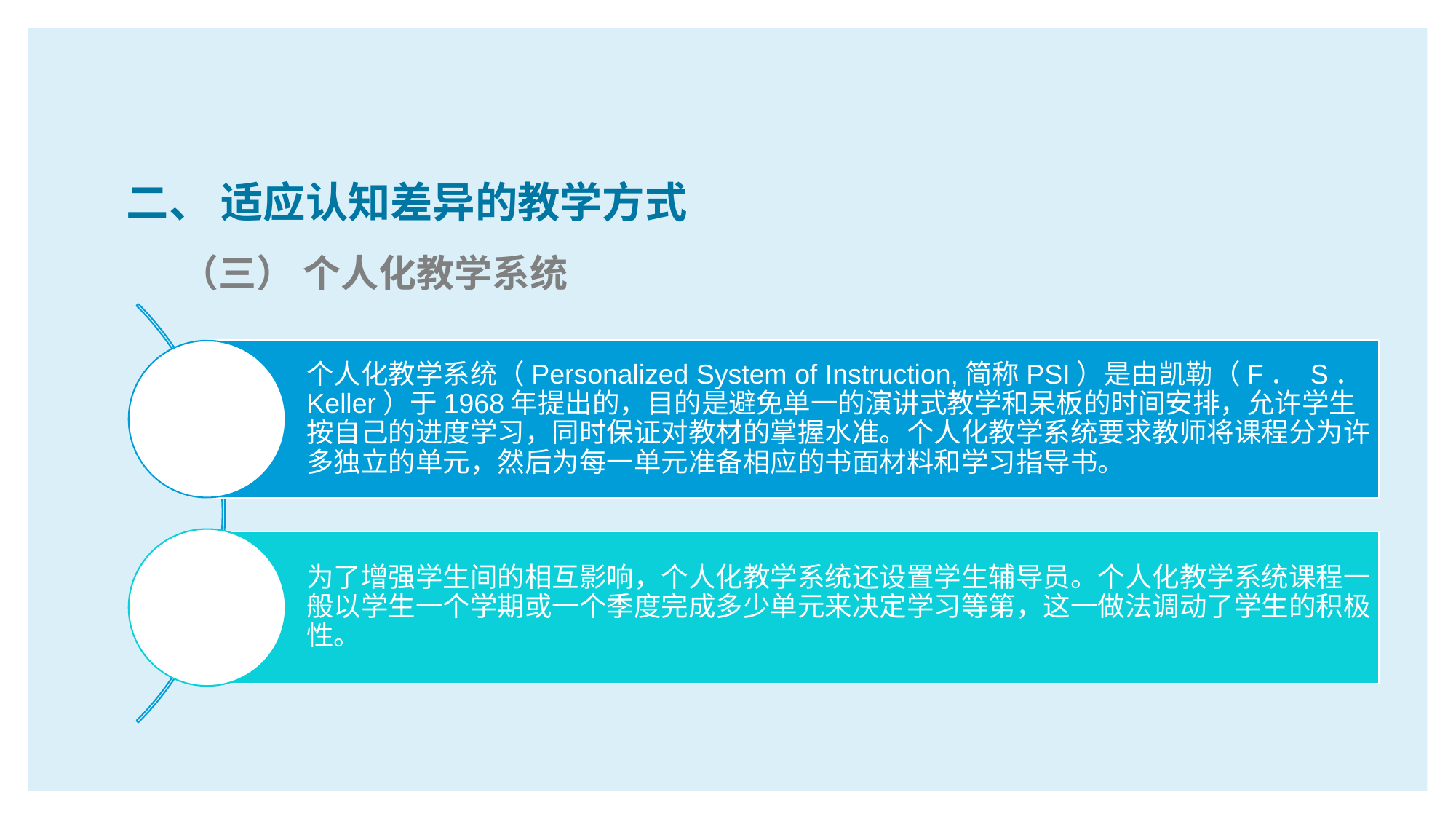

二、 适应认知差异的教学方式
（三） 个人化教学系统
个人化教学系统（Personalized System of Instruction,简称PSI）是由凯勒（F． S． Keller）于1968年提出的，目的是避免单一的演讲式教学和呆板的时间安排，允许学生按自己的进度学习，同时保证对教材的掌握水准。个人化教学系统要求教师将课程分为许多独立的单元，然后为每一单元准备相应的书面材料和学习指导书。
为了增强学生间的相互影响，个人化教学系统还设置学生辅导员。个人化教学系统课程一般以学生一个学期或一个季度完成多少单元来决定学习等第，这一做法调动了学生的积极性。